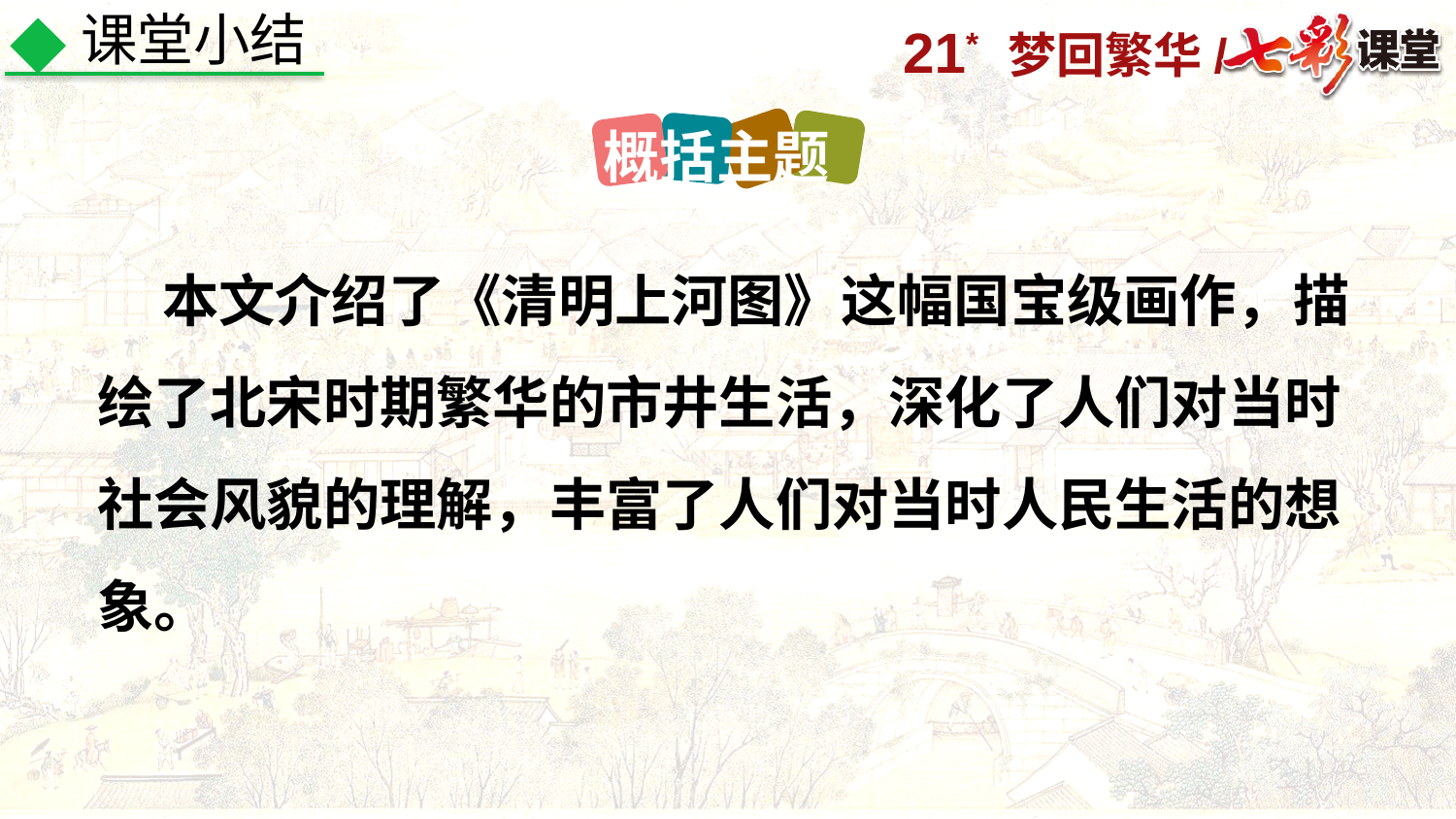

课堂小结

概括主题

    本文介绍了《清明上河图》这幅国宝级画作，描绘了北宋时期繁华的市井生活，深化了人们对当时社会风貌的理解，丰富了人们对当时人民生活的想象。